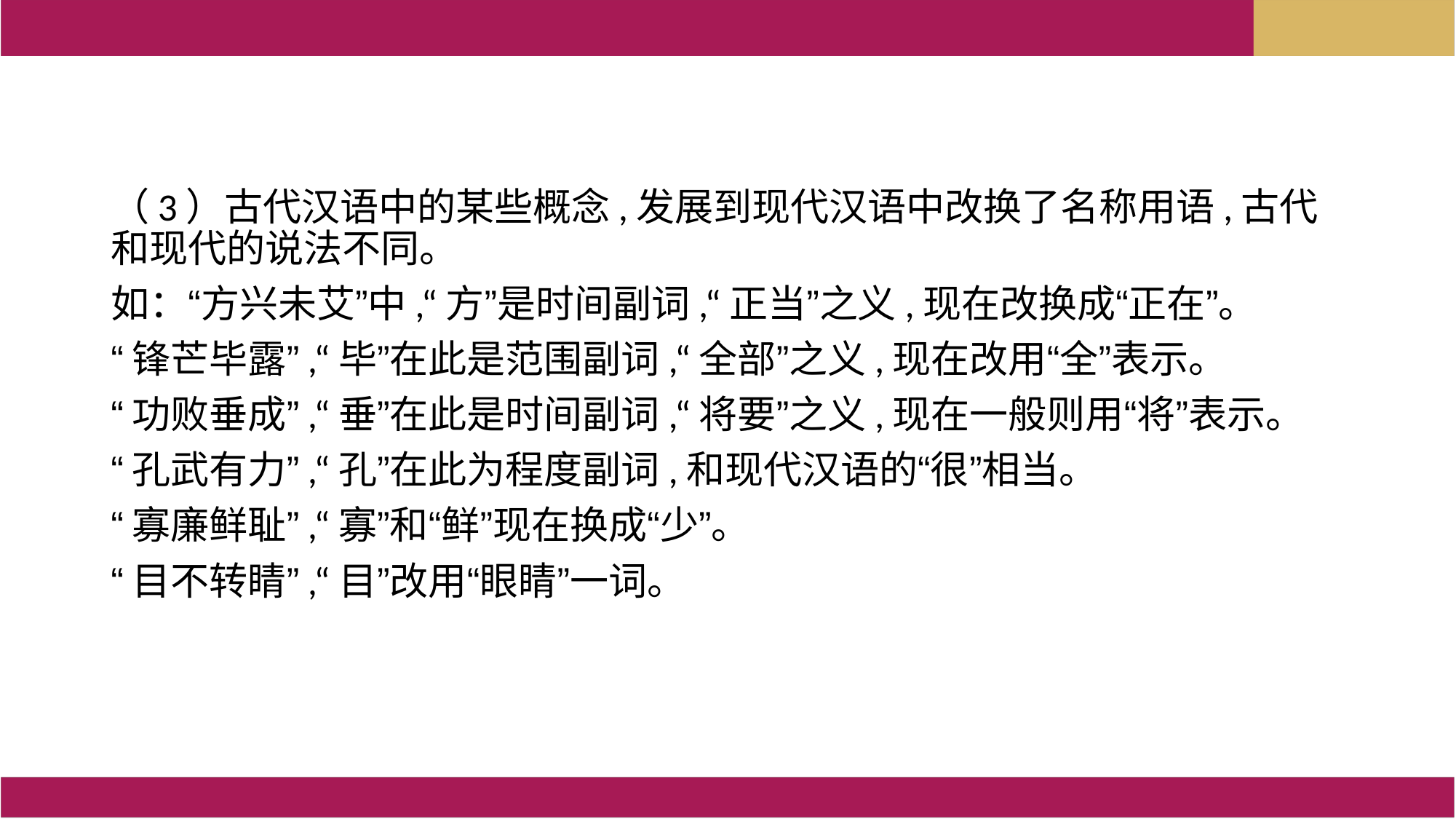

（3）古代汉语中的某些概念,发展到现代汉语中改换了名称用语,古代和现代的说法不同。
如：“方兴未艾”中,“方”是时间副词,“正当”之义,现在改换成“正在”。
“锋芒毕露”,“毕”在此是范围副词,“全部”之义,现在改用“全”表示。
“功败垂成”,“垂”在此是时间副词,“将要”之义,现在一般则用“将”表示。
“孔武有力”,“孔”在此为程度副词,和现代汉语的“很”相当。
“寡廉鲜耻”,“寡”和“鲜”现在换成“少”。
“目不转睛”,“目”改用“眼睛”一词。